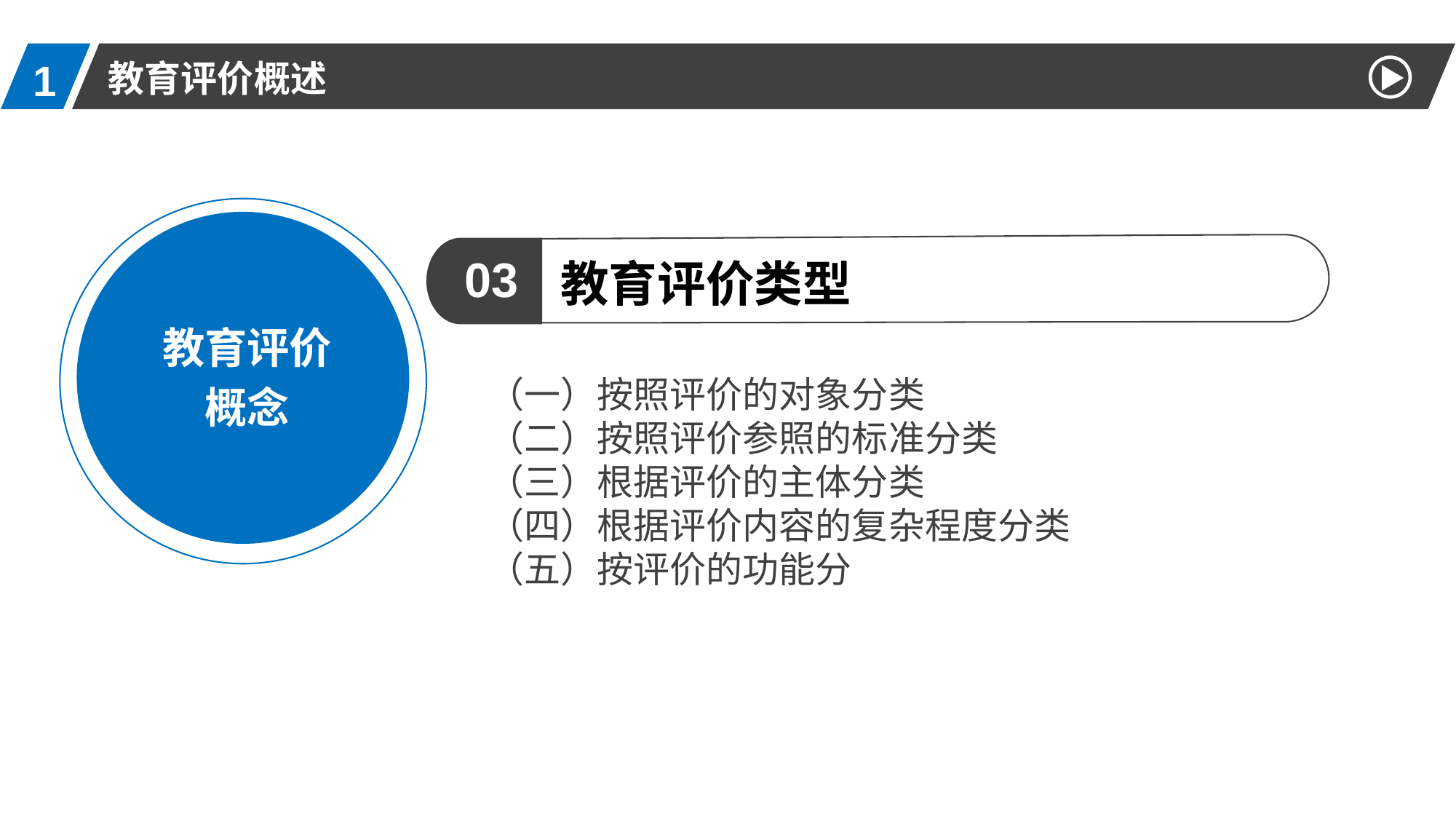

1
教育评价概述

教育评价
概念

03
教育评价类型
（一）按照评价的对象分类
（二）按照评价参照的标准分类
（三）根据评价的主体分类
（四）根据评价内容的复杂程度分类
（五）按评价的功能分